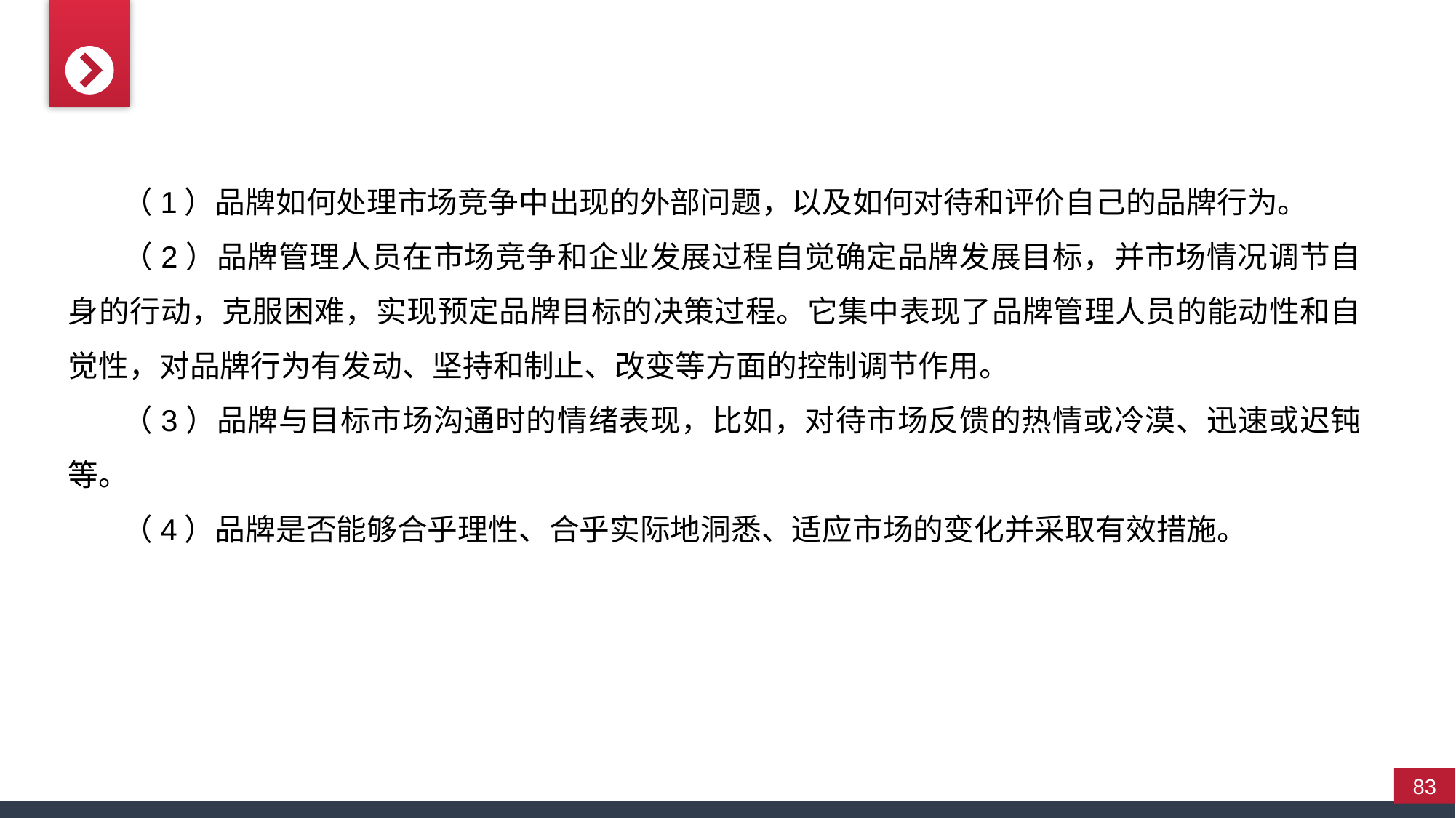

（1）品牌如何处理市场竞争中出现的外部问题，以及如何对待和评价自己的品牌行为。
（2）品牌管理人员在市场竞争和企业发展过程自觉确定品牌发展目标，并市场情况调节自身的行动，克服困难，实现预定品牌目标的决策过程。它集中表现了品牌管理人员的能动性和自觉性，对品牌行为有发动、坚持和制止、改变等方面的控制调节作用。
（3）品牌与目标市场沟通时的情绪表现，比如，对待市场反馈的热情或冷漠、迅速或迟钝等。
（4）品牌是否能够合乎理性、合乎实际地洞悉、适应市场的变化并采取有效措施。